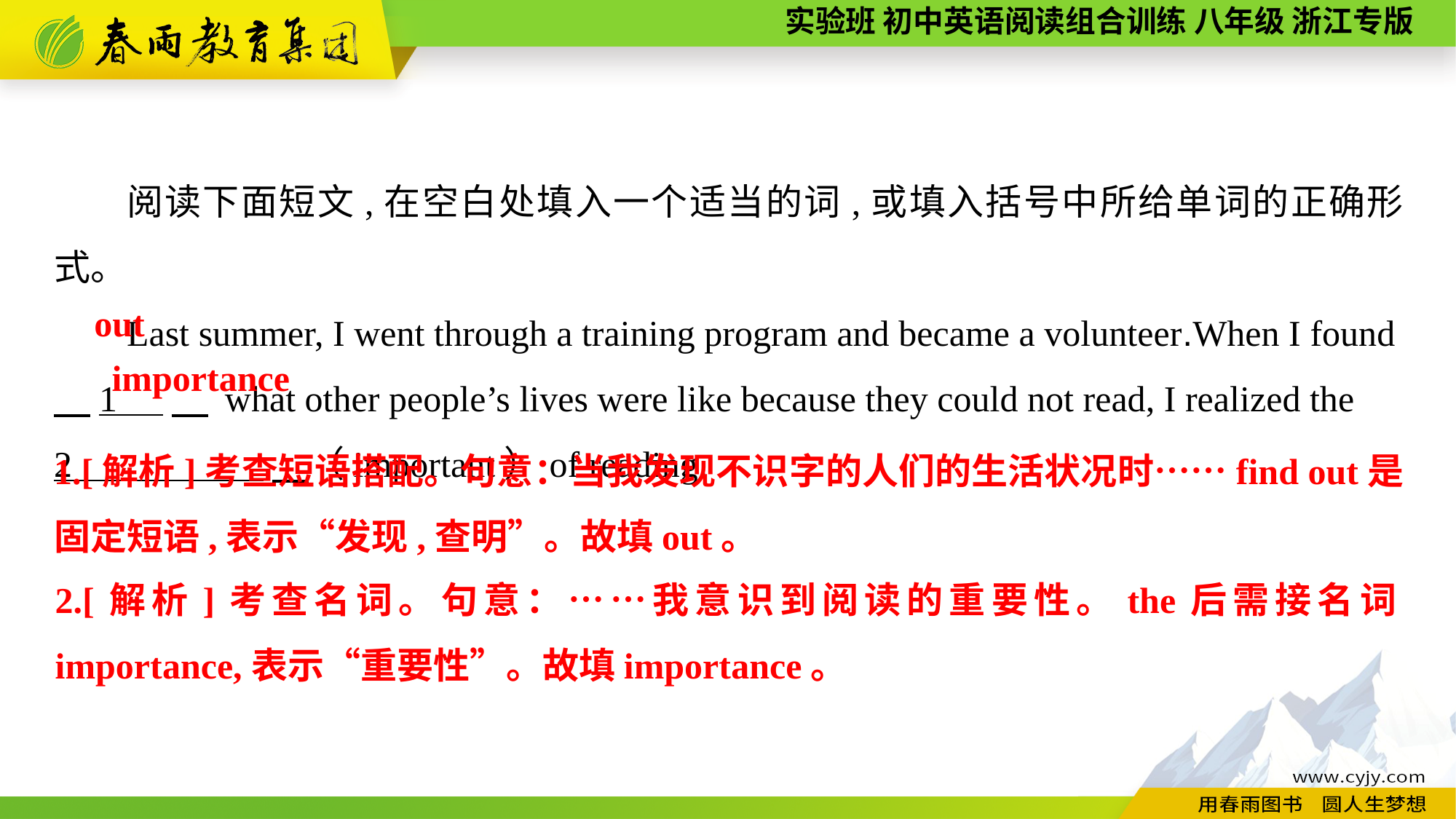

阅读下面短文,在空白处填入一个适当的词,或填入括号中所给单词的正确形式。
Last summer, I went through a training program and became a volunteer.When I found 　1     　 what other people’s lives were like because they could not read, I realized the
2                     　（important）of reading.
out
importance
1.[解析]考查短语搭配。句意：当我发现不识字的人们的生活状况时……find out是固定短语,表示“发现,查明”。故填out。
2.[解析]考查名词。句意：……我意识到阅读的重要性。the后需接名词importance,表示“重要性”。故填importance。